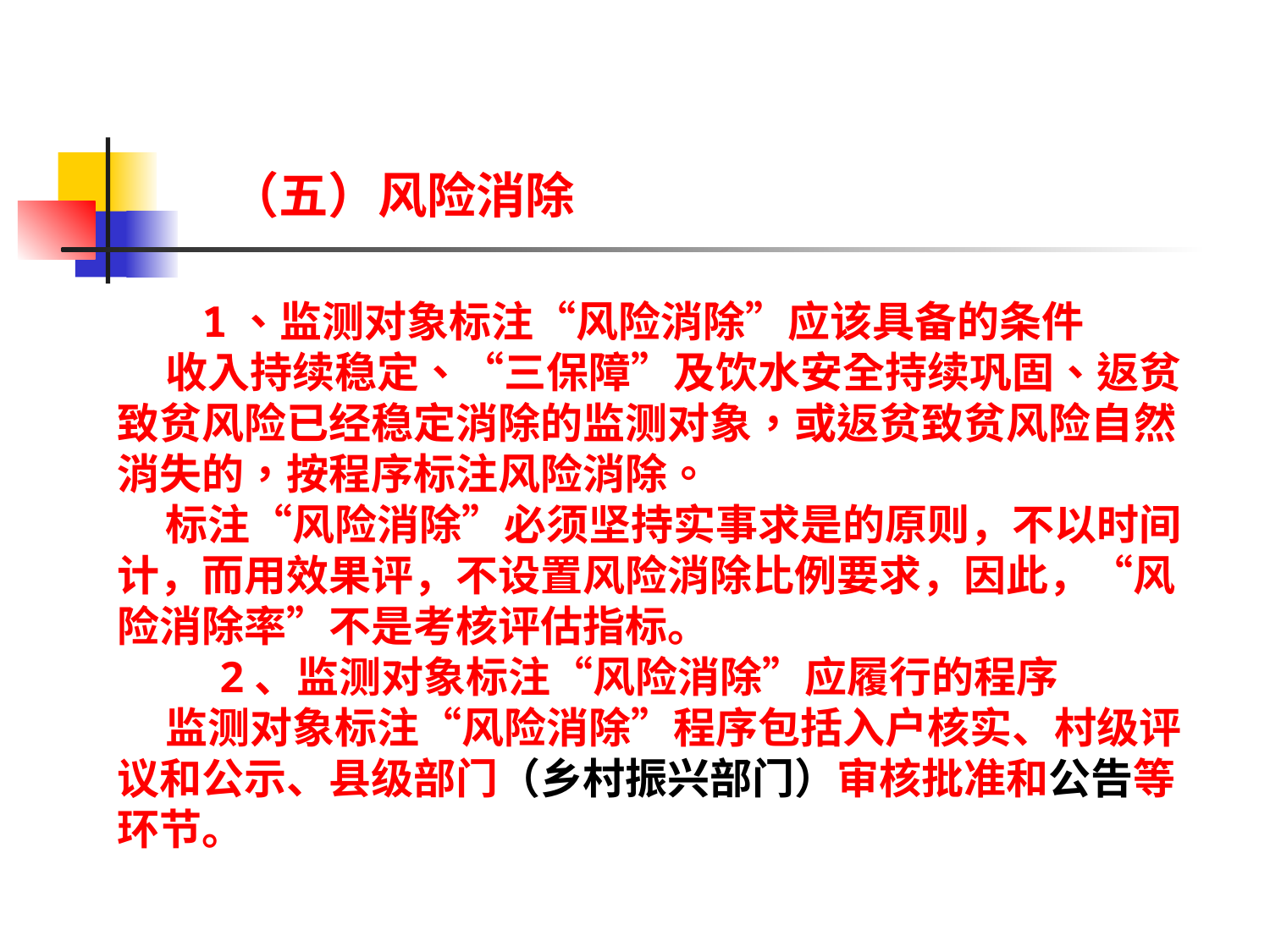

（五）风险消除

    1、监测对象标注“风险消除”应该具备的条件
    收入持续稳定、“三保障”及饮水安全持续巩固、返贫致贫风险已经稳定消除的监测对象，或返贫致贫风险自然消失的，按程序标注风险消除。
    标注“风险消除”必须坚持实事求是的原则，不以时间计，而用效果评，不设置风险消除比例要求，因此，“风险消除率”不是考核评估指标。
    2、监测对象标注“风险消除”应履行的程序
    监测对象标注“风险消除”程序包括入户核实、村级评议和公示、县级部门（乡村振兴部门）审核批准和公告等环节。